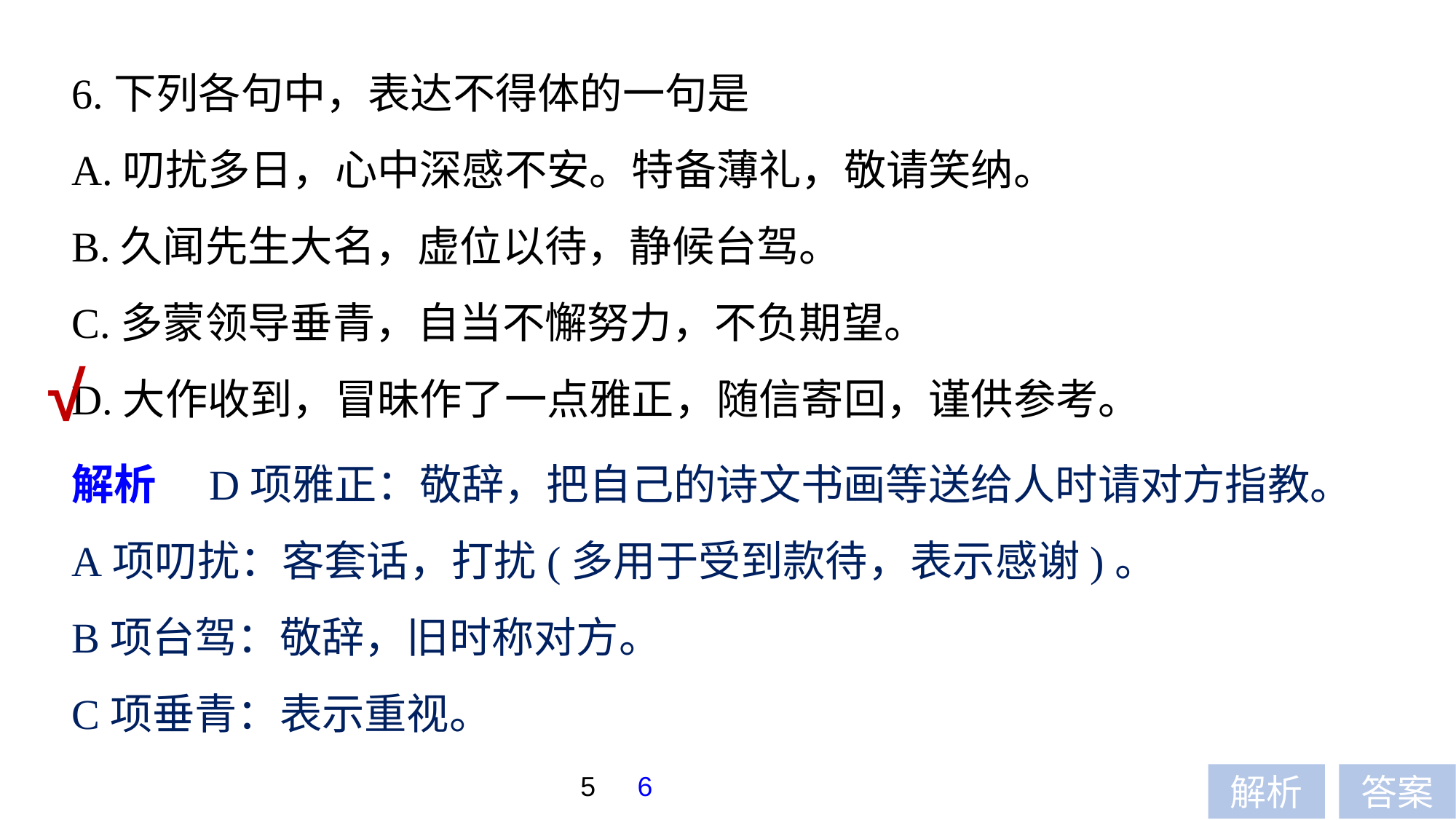

6.下列各句中，表达不得体的一句是
A.叨扰多日，心中深感不安。特备薄礼，敬请笑纳。
B.久闻先生大名，虚位以待，静候台驾。
C.多蒙领导垂青，自当不懈努力，不负期望。
D.大作收到，冒昧作了一点雅正，随信寄回，谨供参考。
√
解析　D项雅正：敬辞，把自己的诗文书画等送给人时请对方指教。
A项叨扰：客套话，打扰(多用于受到款待，表示感谢)。
B项台驾：敬辞，旧时称对方。
C项垂青：表示重视。
5
6
解析
答案